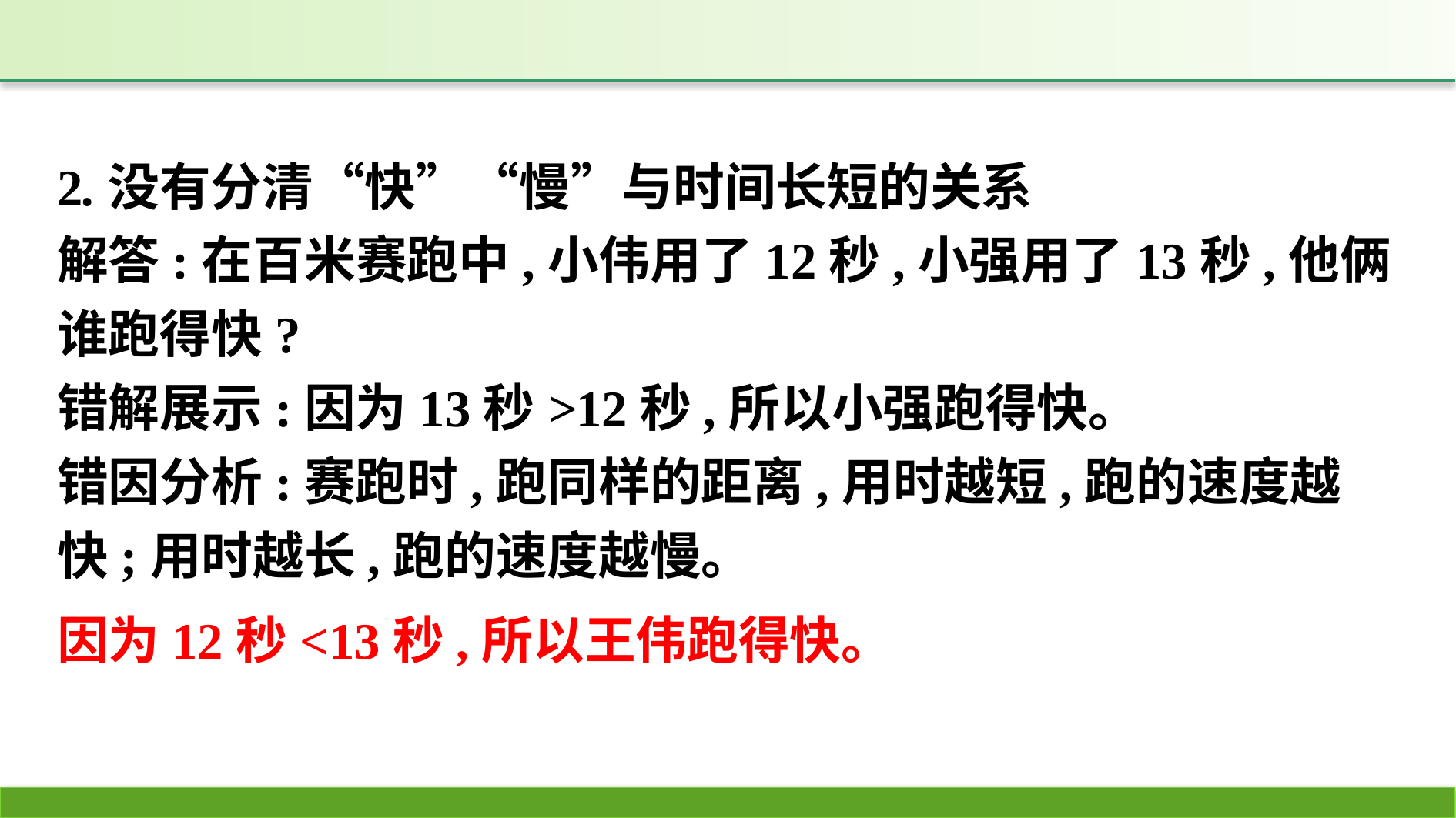

2.没有分清“快”“慢”与时间长短的关系
解答:在百米赛跑中,小伟用了12秒,小强用了13秒,他俩谁跑得快?
错解展示:因为13秒>12秒,所以小强跑得快。
错因分析:赛跑时,跑同样的距离,用时越短,跑的速度越快;用时越长,跑的速度越慢。
因为12秒<13秒,所以王伟跑得快。